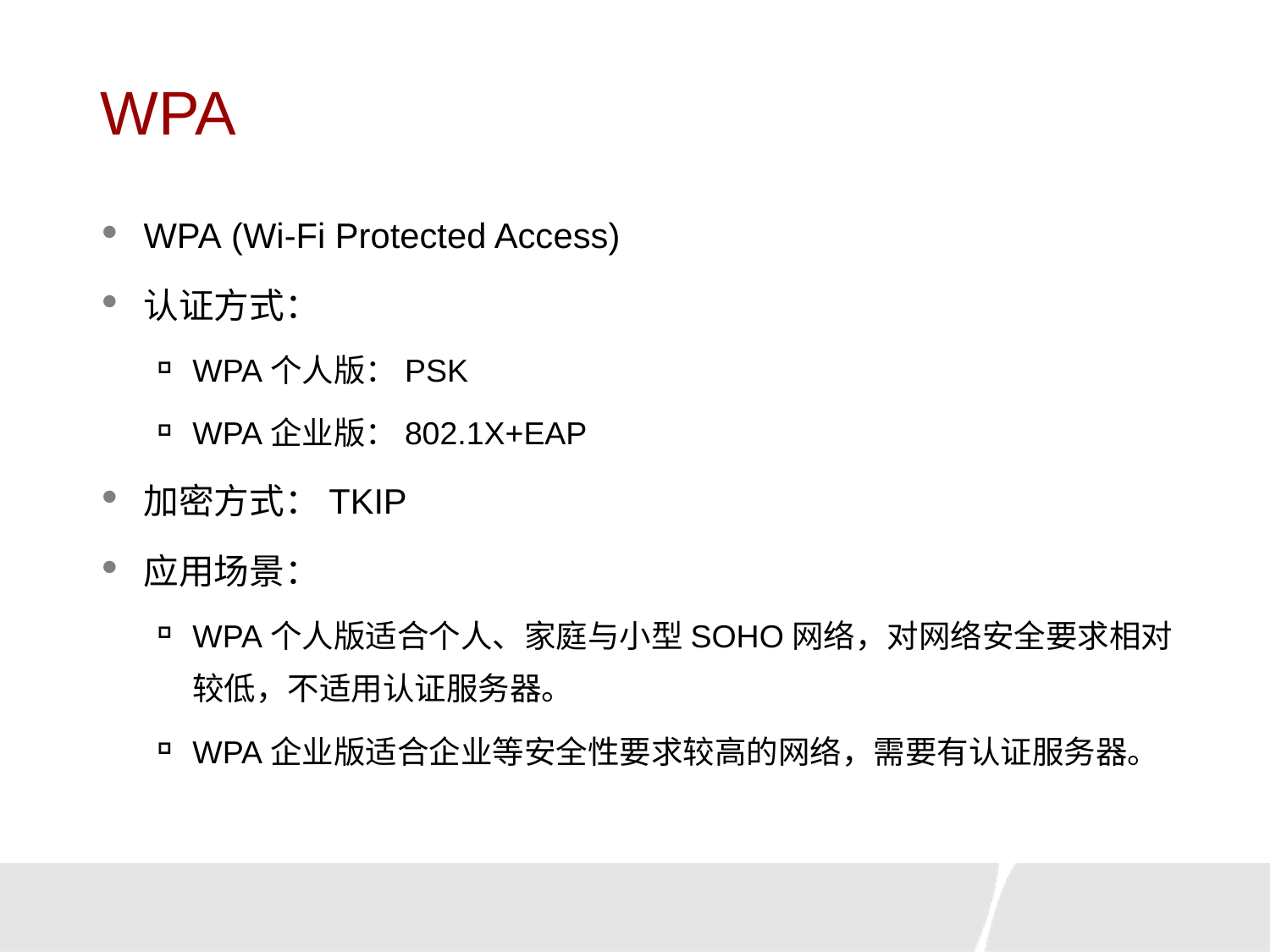

# WPA
WPA (Wi-Fi Protected Access)
认证方式：
WPA个人版：PSK
WPA企业版：802.1X+EAP
加密方式：TKIP
应用场景：
WPA个人版适合个人、家庭与小型SOHO网络，对网络安全要求相对较低，不适用认证服务器。
WPA企业版适合企业等安全性要求较高的网络，需要有认证服务器。